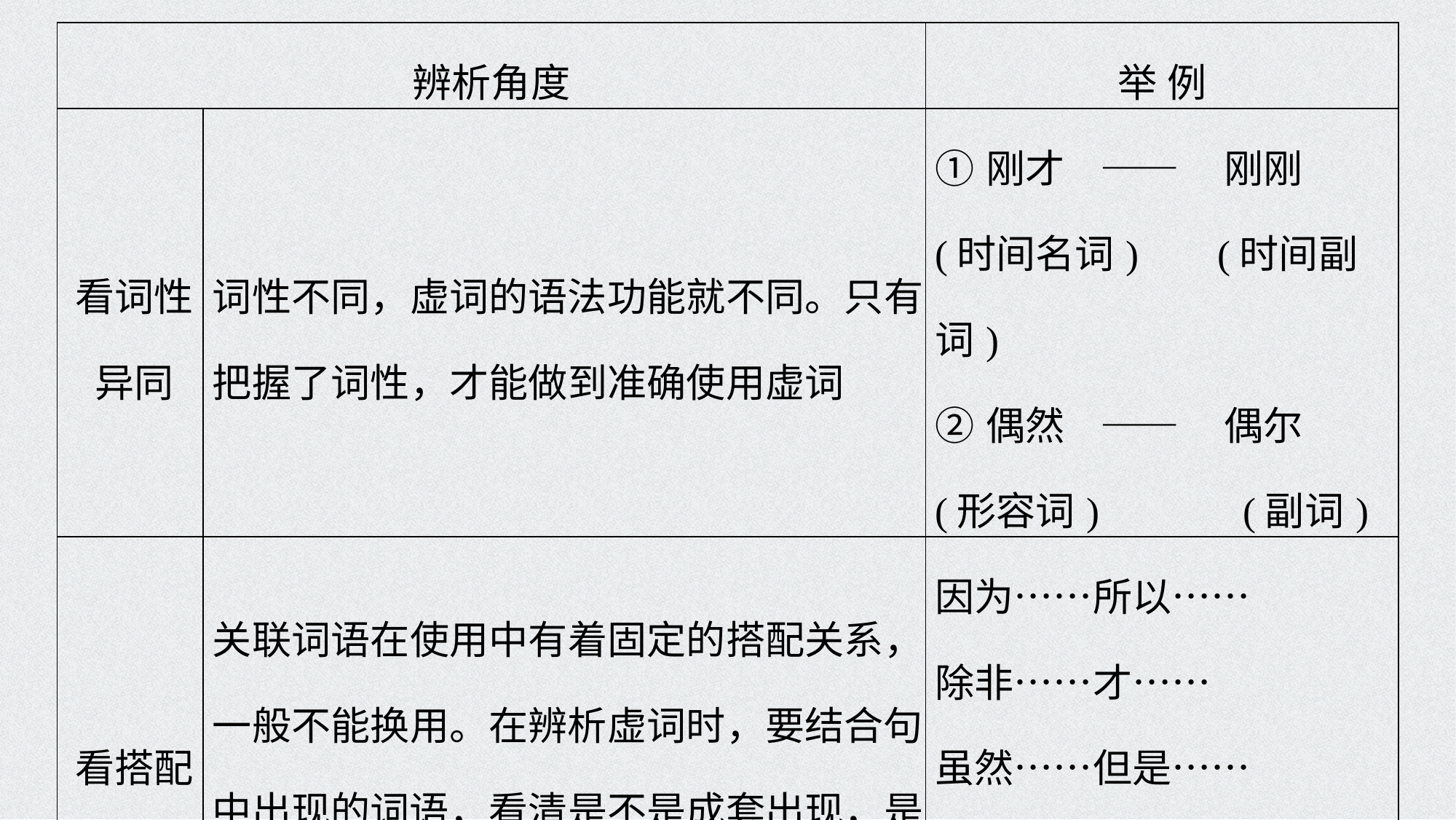

| 辨析角度 |  | 举 例 |
| --- | --- | --- |
| 看词性异同 | 词性不同，虚词的语法功能就不同。只有把握了词性，才能做到准确使用虚词 | ①刚才 —— 刚刚 (时间名词) (时间副词) ②偶然 —— 偶尔 (形容词)　　 (副词) |
| 看搭配情况 | 关联词语在使用中有着固定的搭配关系，一般不能换用。在辨析虚词时，要结合句中出现的词语，看清是不是成套出现，是否构成了固定搭配关系。一些虚词如有多种搭配关系，就要结合语境来选择。 | 因为……所以…… 除非……才…… 虽然……但是…… 尽管……却…… 不是……而是…… 不是……就是…… |